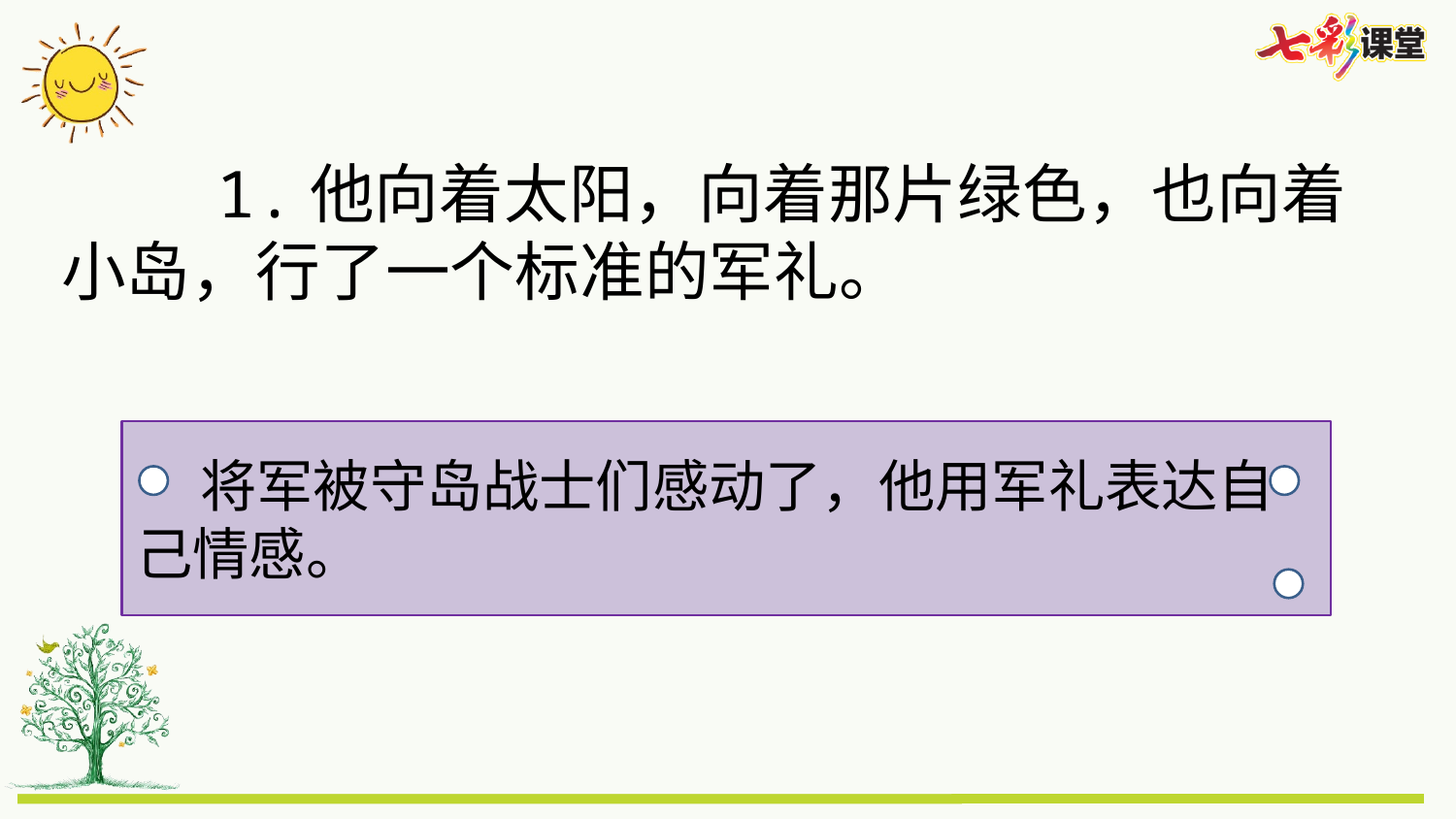

1.他向着太阳，向着那片绿色，也向着小岛，行了一个标准的军礼。
    将军被守岛战士们感动了，他用军礼表达自己情感。